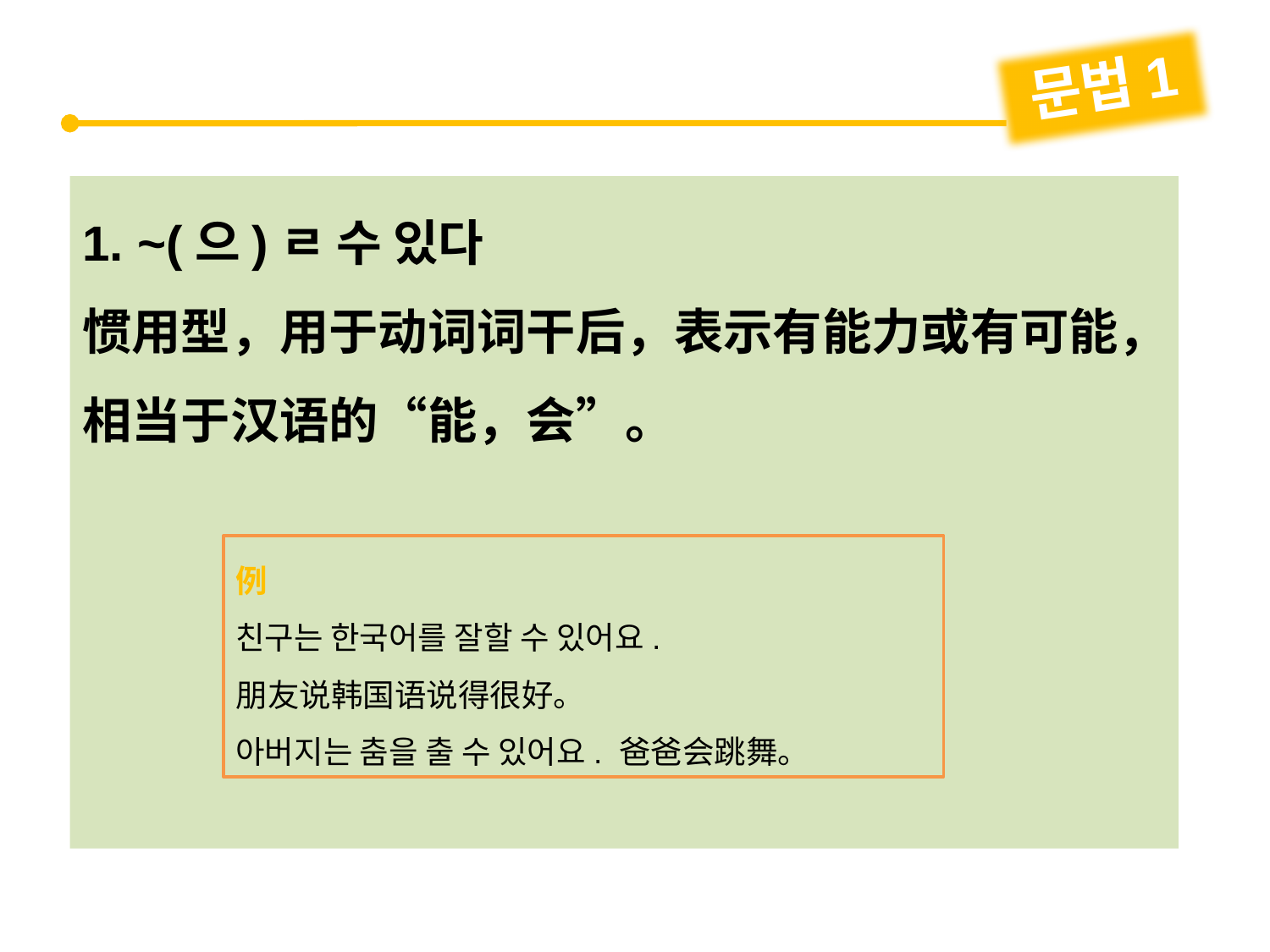

문법1
1. ~(으)ㄹ 수 있다
惯用型，用于动词词干后，表示有能力或有可能，相当于汉语的“能，会”。

例
친구는 한국어를 잘할 수 있어요.
朋友说韩国语说得很好。
아버지는 춤을 출 수 있어요. 爸爸会跳舞。